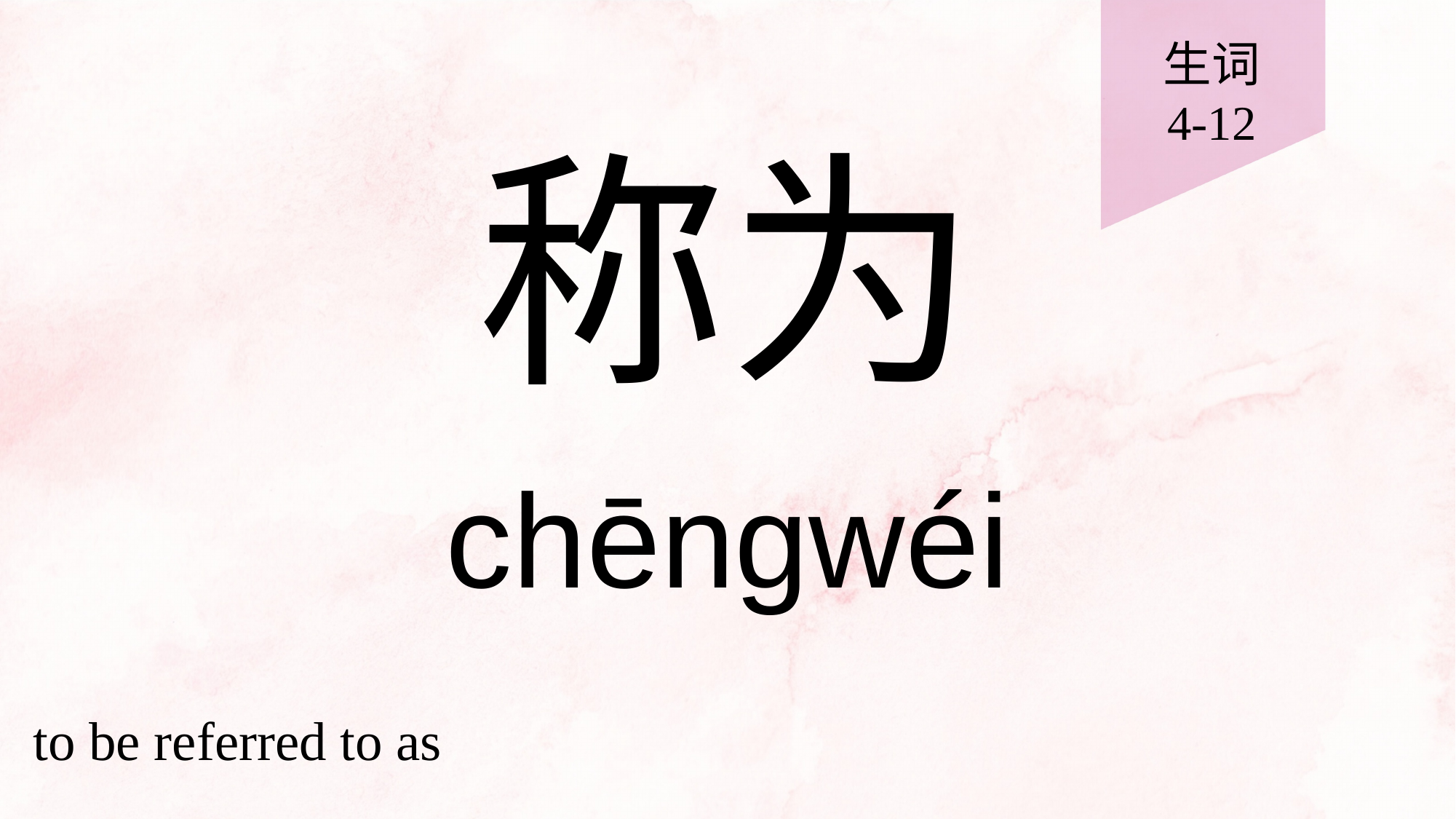

生词
4-12
# 称为
chēngwéi
to be referred to as